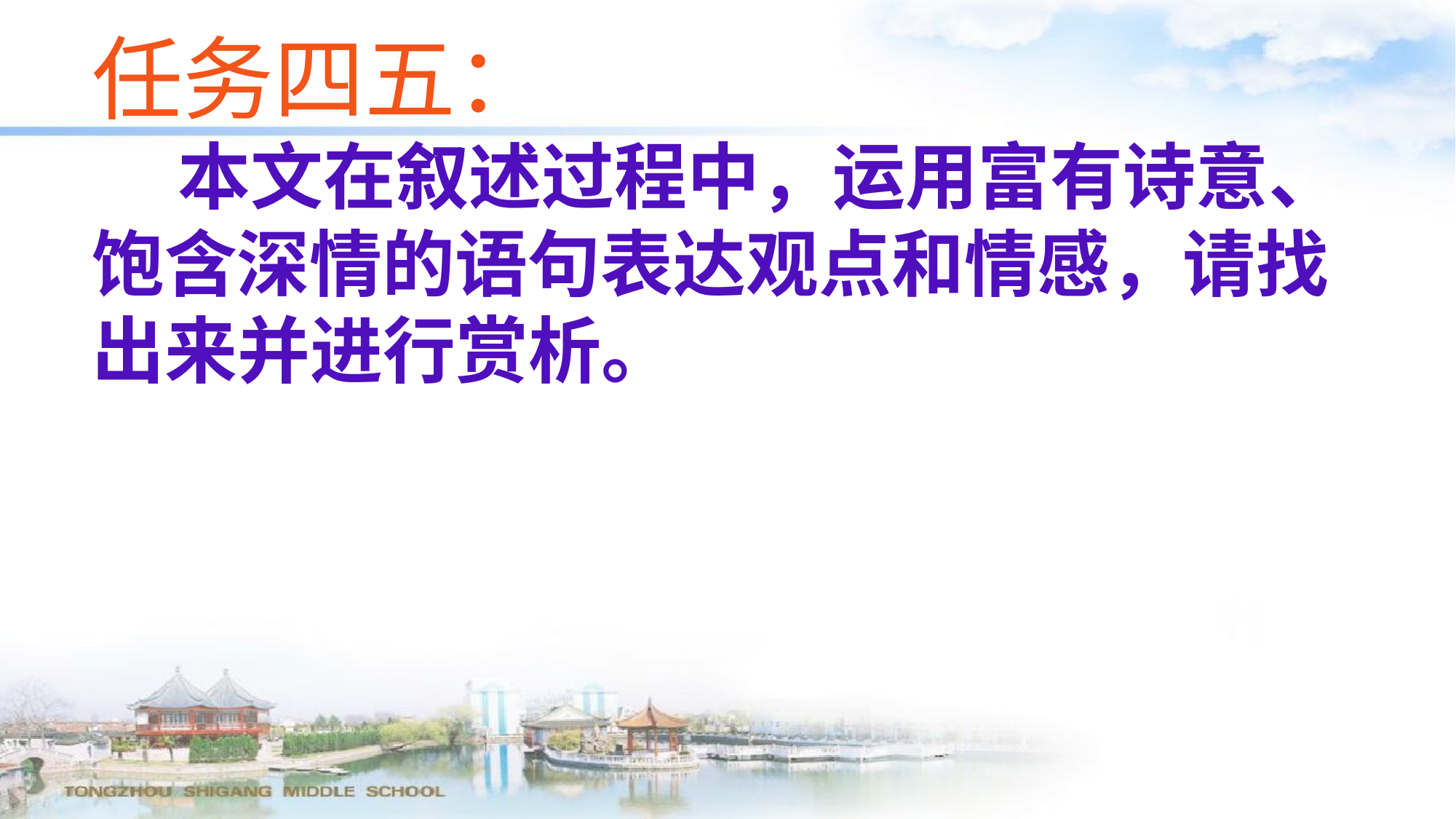

任务四五：
本文在叙述过程中，运用富有诗意、饱含深情的语句表达观点和情感，请找出来并进行赏析。